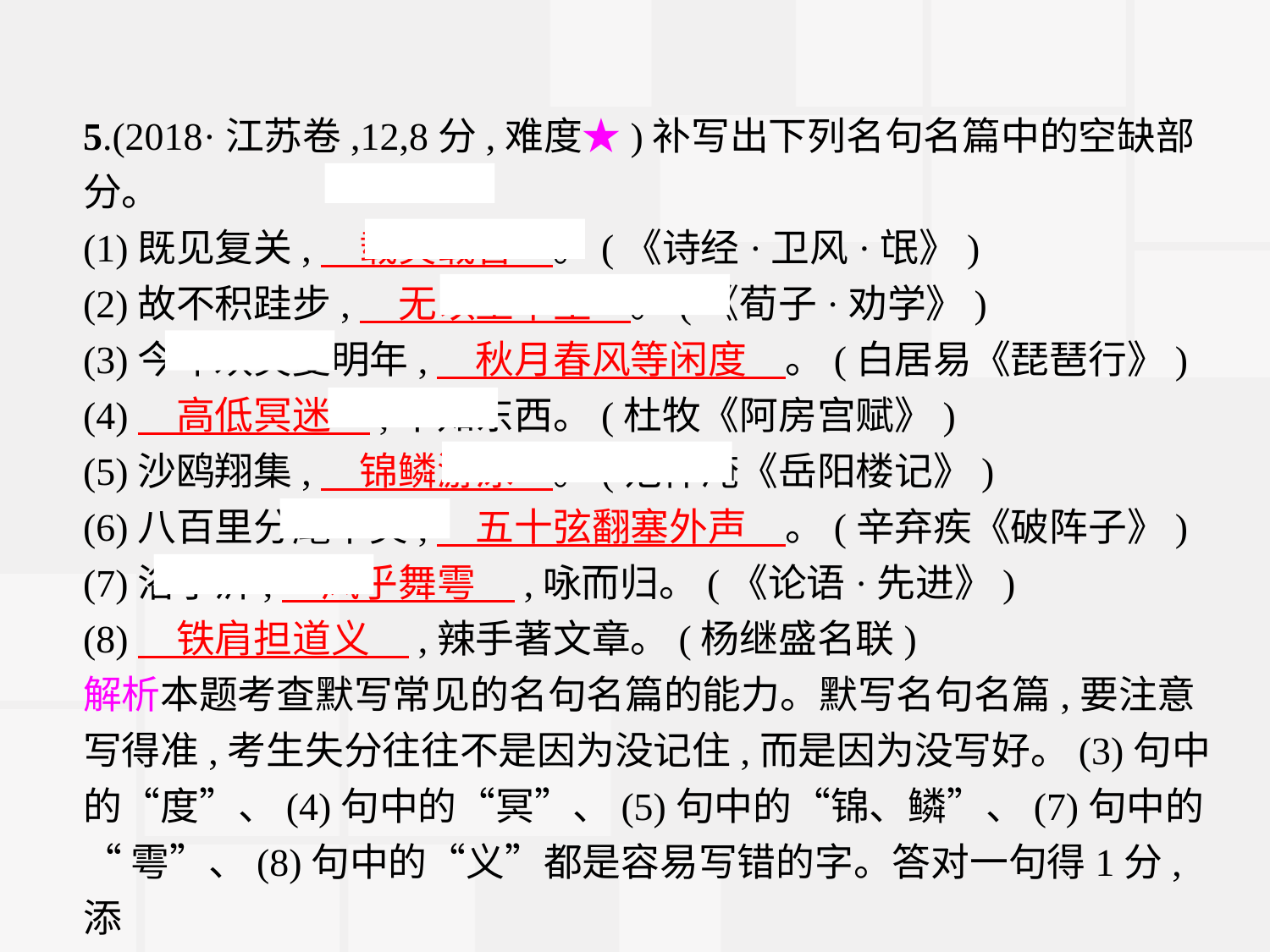

5.(2018·江苏卷,12,8分,难度★)补写出下列名句名篇中的空缺部分。
(1)既见复关,　载笑载言　。(《诗经·卫风·氓》)
(2)故不积跬步,　无以至千里　。(《荀子·劝学》)
(3)今年欢笑复明年,　秋月春风等闲度　。(白居易《琵琶行》)
(4)　高低冥迷　,不知东西。(杜牧《阿房宫赋》)
(5)沙鸥翔集,　锦鳞游泳　。(范仲淹《岳阳楼记》)
(6)八百里分麾下炙,　五十弦翻塞外声　。(辛弃疾《破阵子》)
(7)浴乎沂,　风乎舞雩　,咏而归。(《论语·先进》)
(8)　铁肩担道义　,辣手著文章。(杨继盛名联)
解析本题考查默写常见的名句名篇的能力。默写名句名篇,要注意写得准,考生失分往往不是因为没记住,而是因为没写好。(3)句中的“度”、(4)句中的“冥”、(5)句中的“锦、鳞”、(7)句中的
“雩”、(8)句中的“义”都是容易写错的字。答对一句得1分,添
字、漏字、错字不得分。